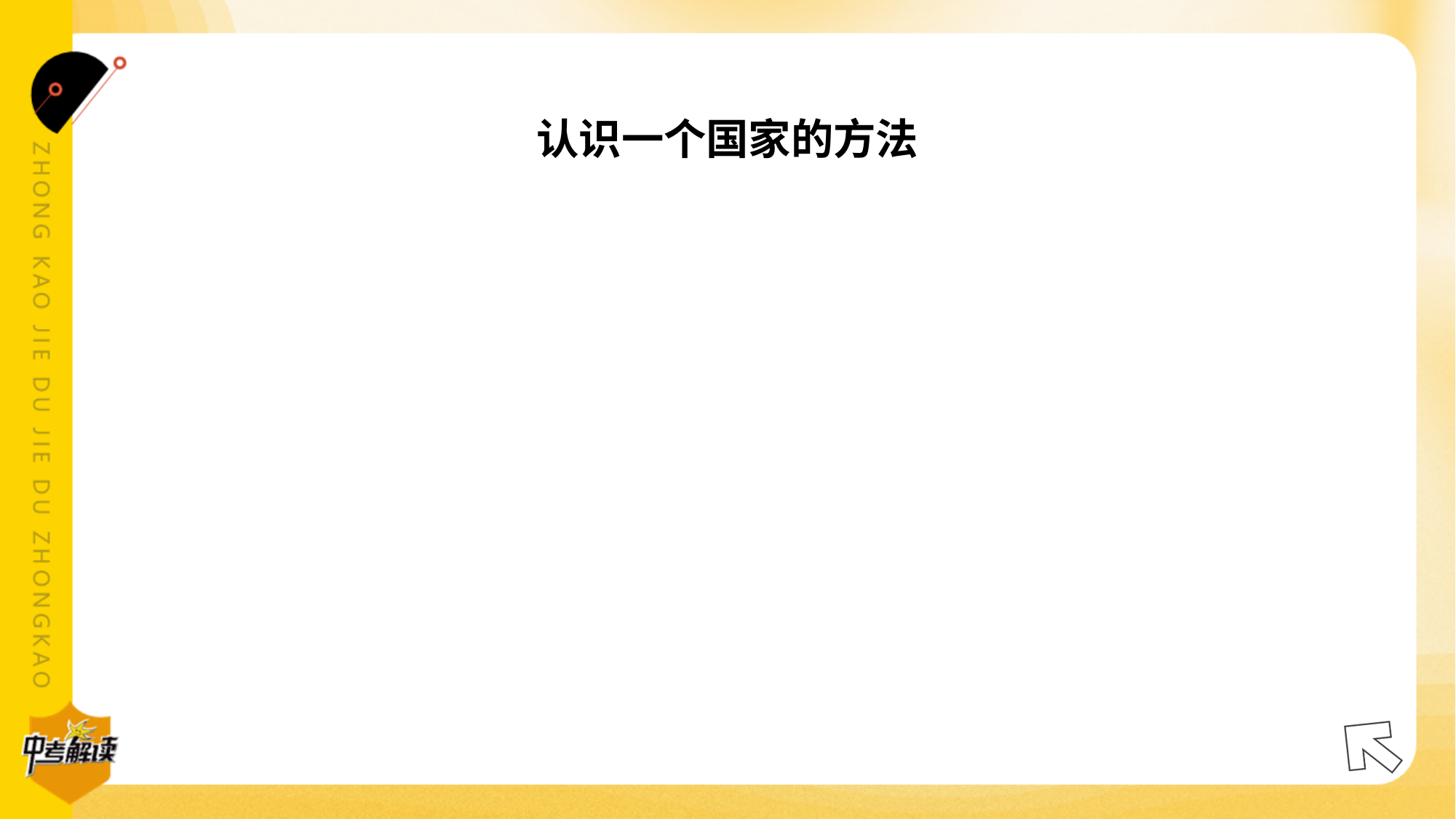

认识一个国家的方法
（1）从位置、地形等自然要素入手分析一个国家的自然条件，可
采用比较法（如日本与英国的地理环境比较）找出特点，也可用
综合法，用若干个主题概括出一个国家的突出特征（如日本是个
多火山、地震的岛国）。#7.2.1